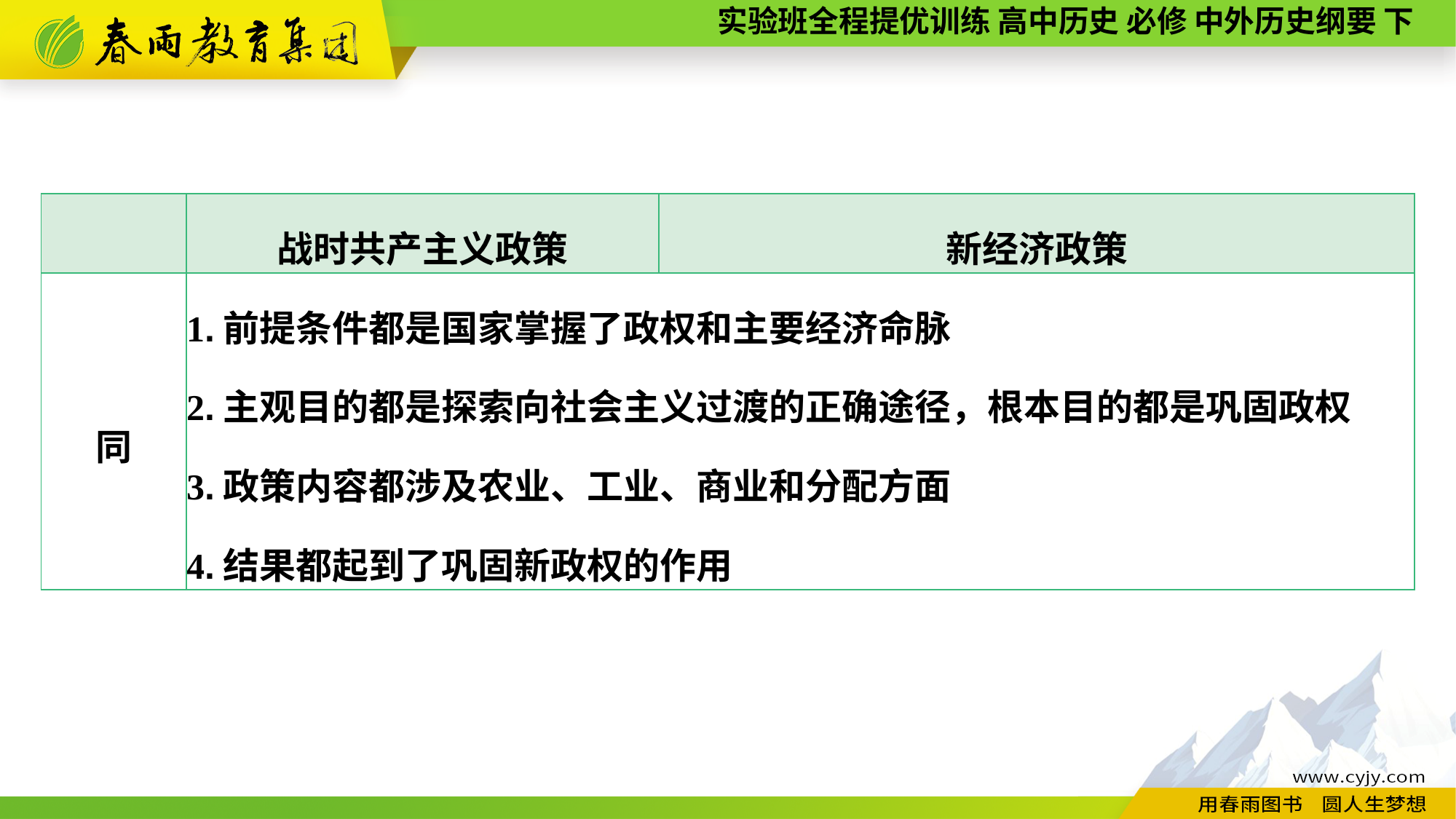

|  | 战时共产主义政策 | 新经济政策 |
| --- | --- | --- |
| 同 | 1.前提条件都是国家掌握了政权和主要经济命脉 2.主观目的都是探索向社会主义过渡的正确途径，根本目的都是巩固政权 3.政策内容都涉及农业、工业、商业和分配方面 4.结果都起到了巩固新政权的作用 |  |